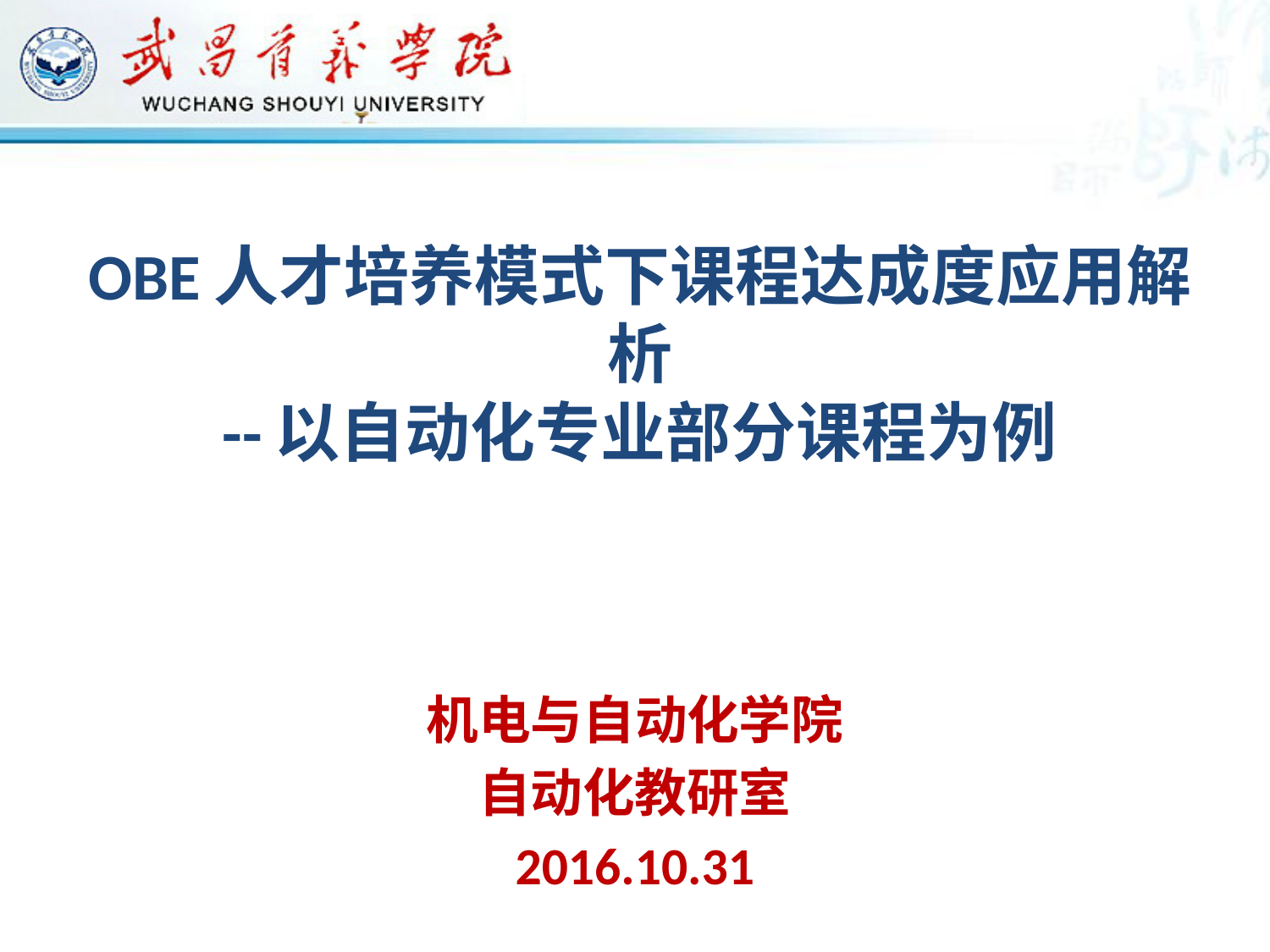

# OBE人才培养模式下课程达成度应用解析 --以自动化专业部分课程为例

机电与自动化学院
自动化教研室
2016.10.31